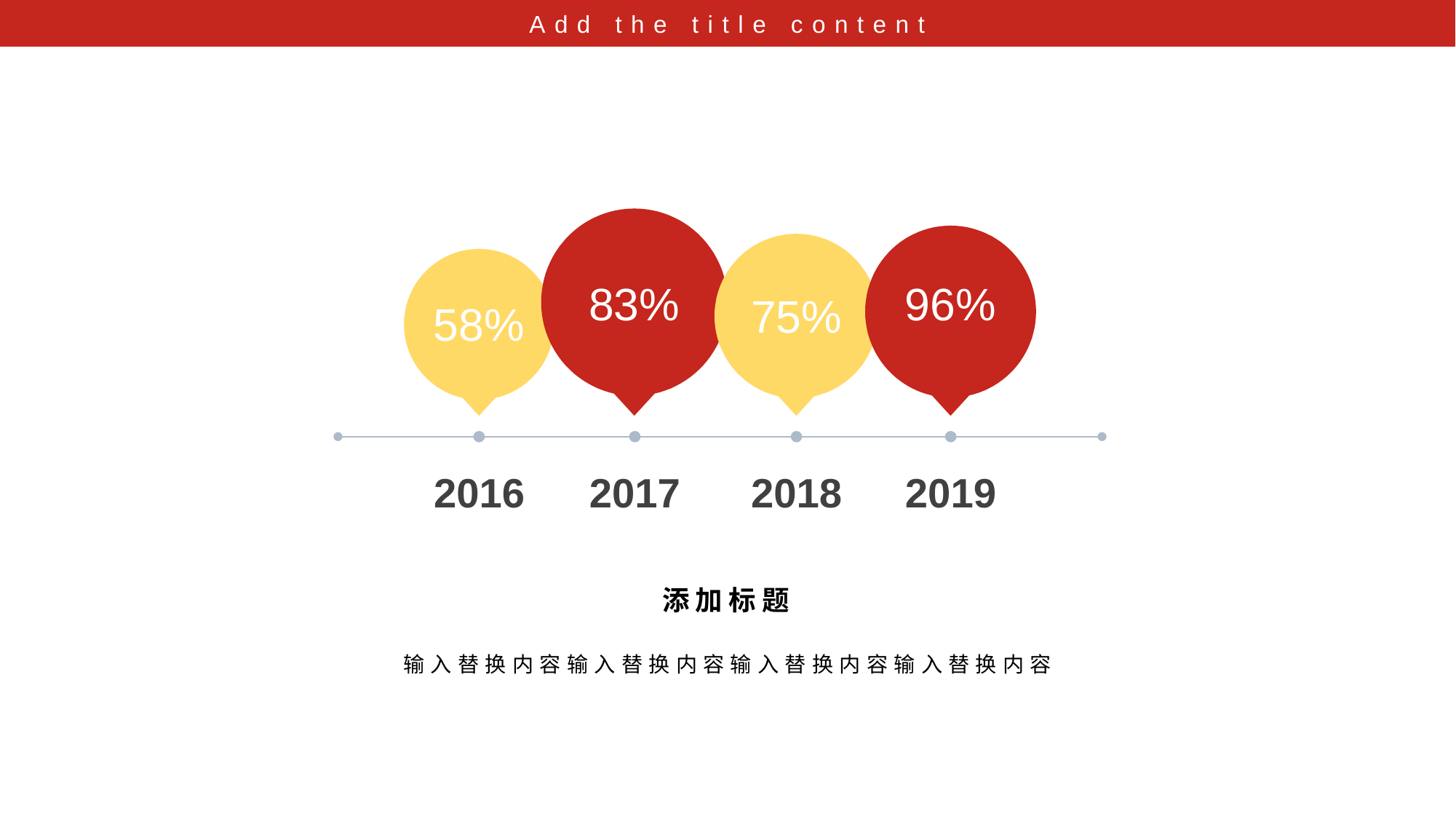

Add the title content

83%
96%
75%
58%

2016
2017
2018
2019
添加标题
输入替换内容输入替换内容输入替换内容输入替换内容